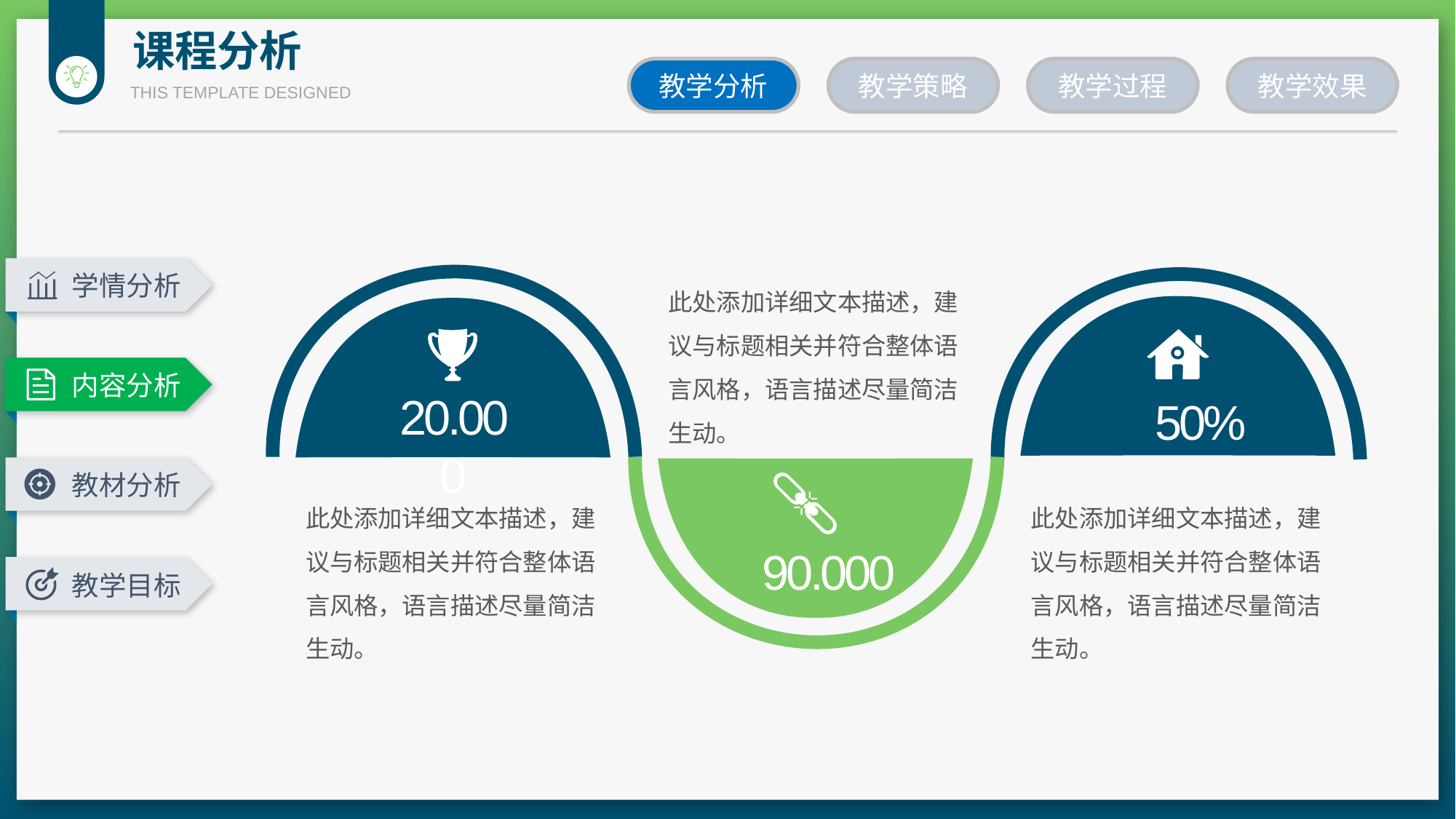

课程分析

教学分析
教学策略
教学过程
教学效果

THIS TEMPLATE DESIGNED

20.000

50%
此处添加详细文本描述，建议与标题相关并符合整体语言风格，语言描述尽量简洁生动。

90.000
此处添加详细文本描述，建议与标题相关并符合整体语言风格，语言描述尽量简洁生动。
此处添加详细文本描述，建议与标题相关并符合整体语言风格，语言描述尽量简洁生动。

学情分析

内容分析

教材分析

教学目标